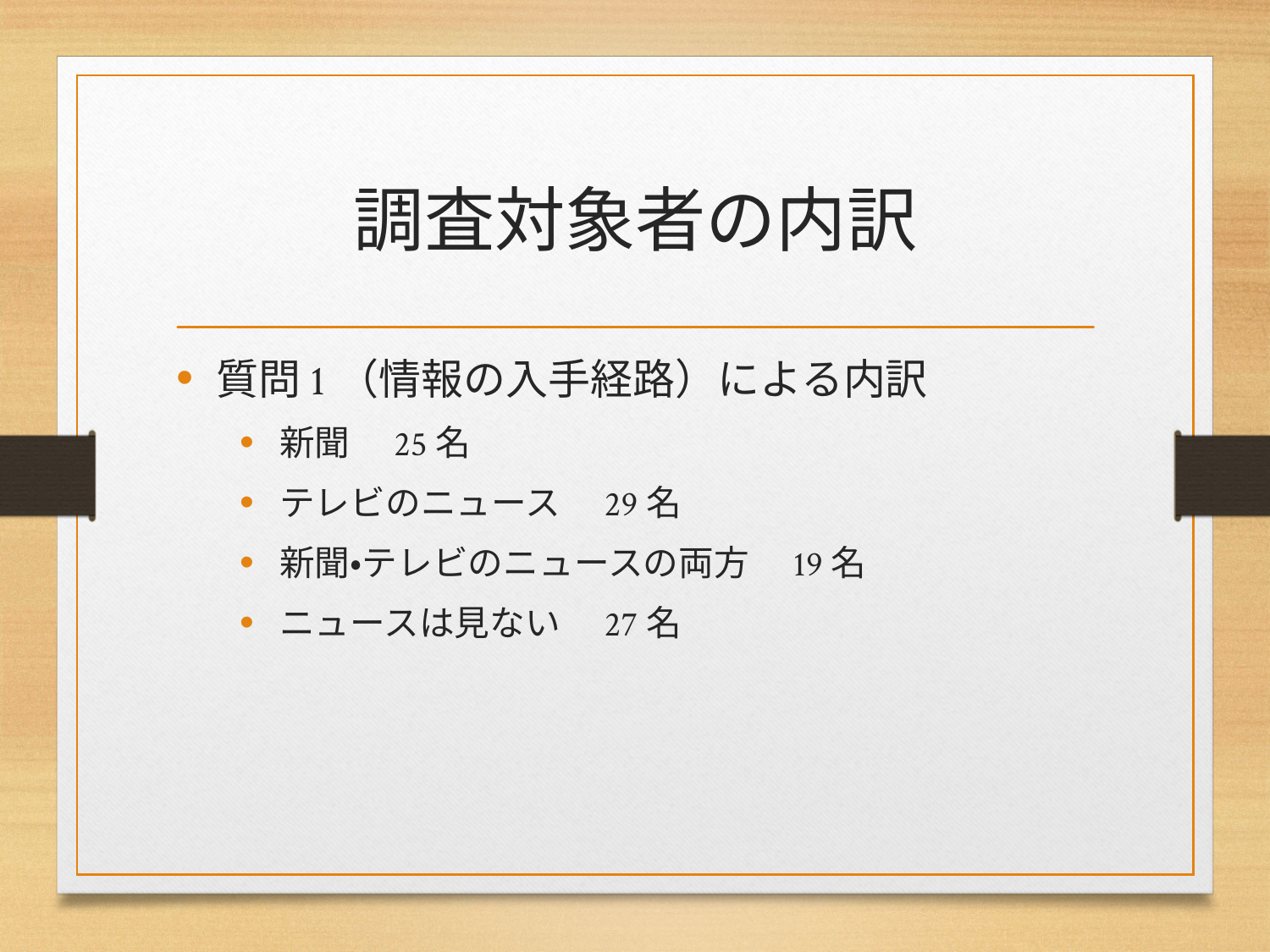

# 調査対象者の内訳
質問1（情報の入手経路）による内訳
新聞　25名
テレビのニュース　29名
新聞・テレビのニュースの両方　19名
ニュースは見ない　27名